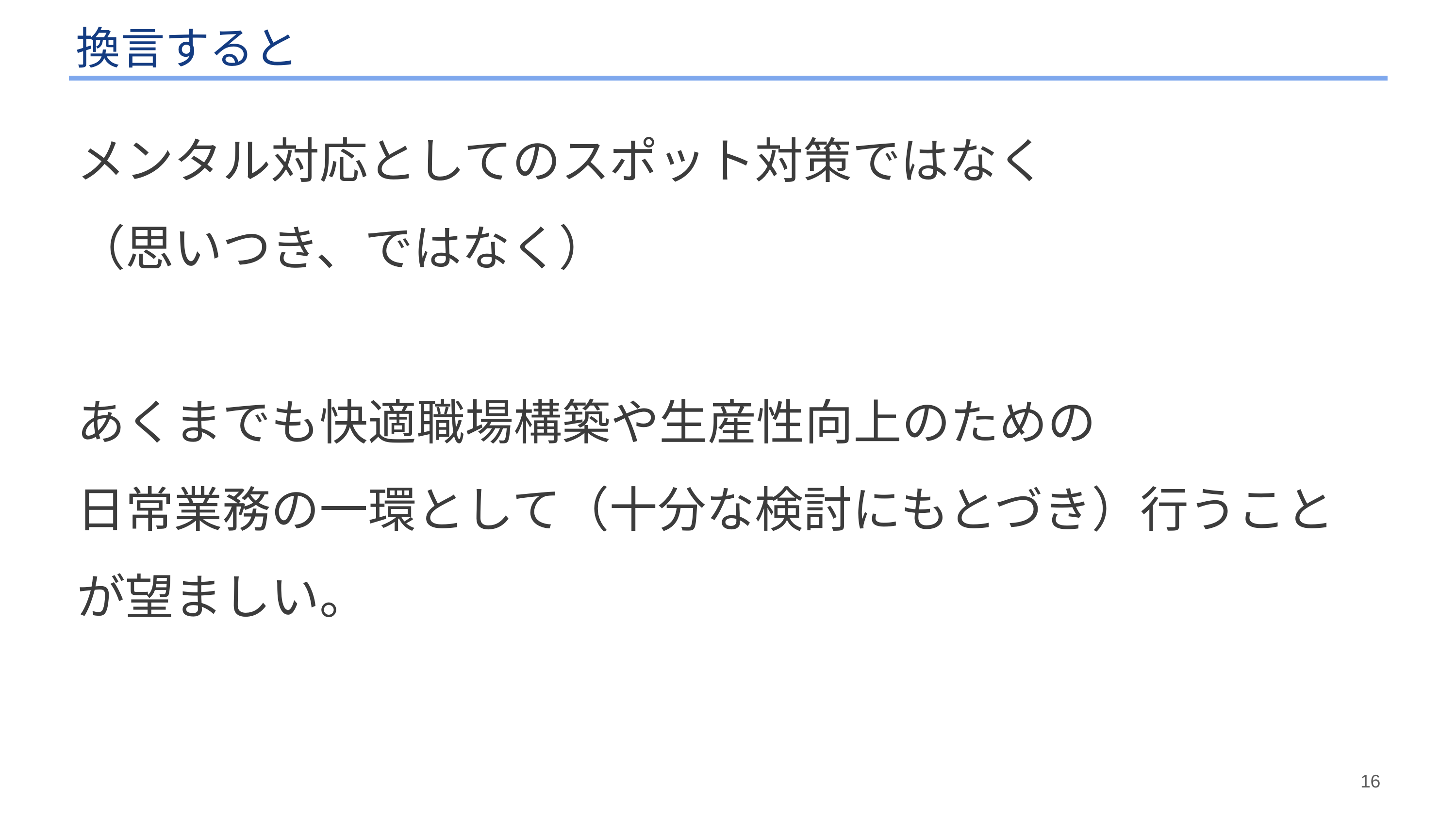

# 換言すると
メンタル対応としてのスポット対策ではなく
（思いつき、ではなく）

あくまでも快適職場構築や生産性向上のための
日常業務の一環として（十分な検討にもとづき）行うことが望ましい。
16